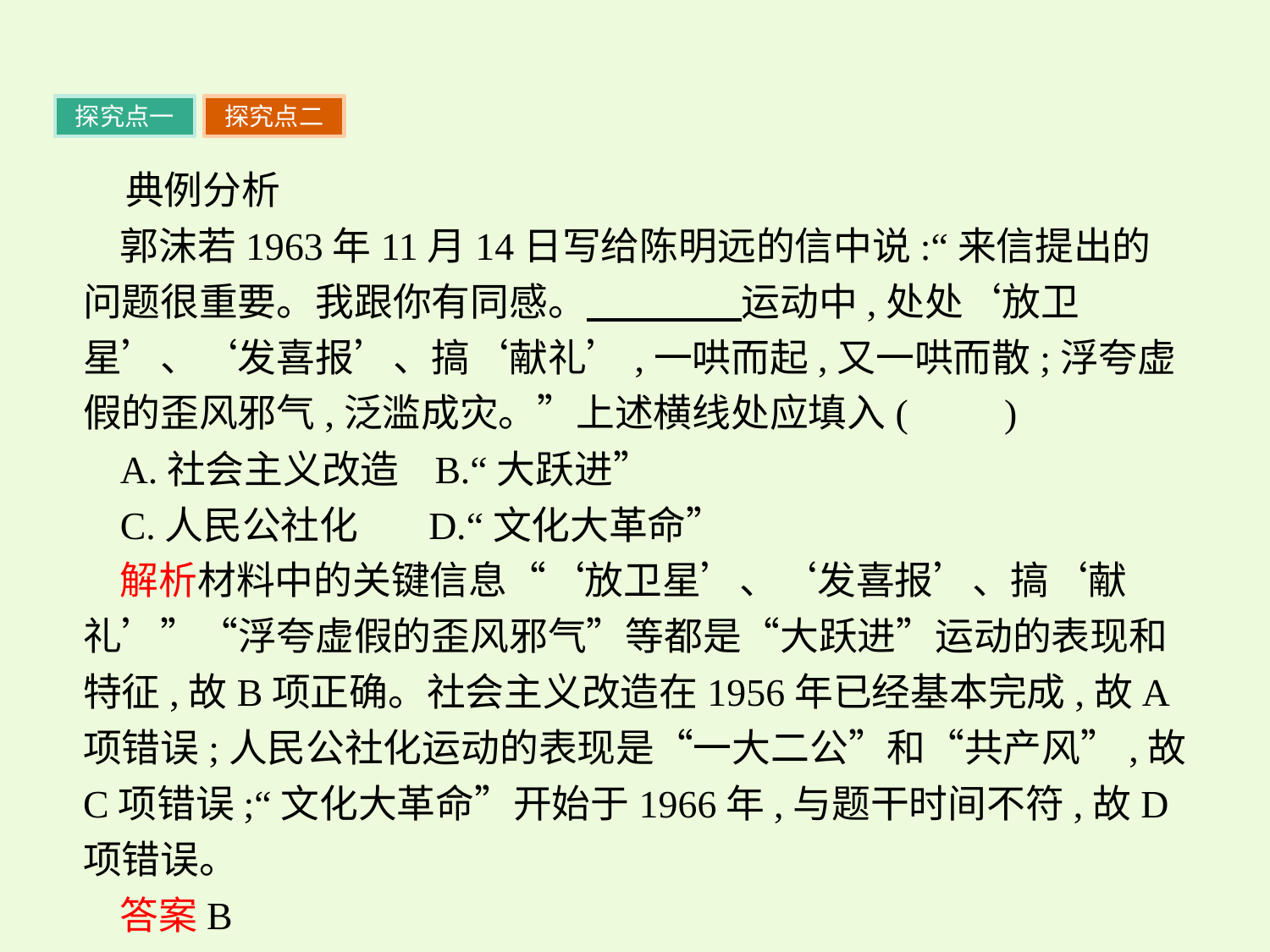

探究点一
探究点二
典例分析
郭沫若1963年11月14日写给陈明远的信中说:“来信提出的问题很重要。我跟你有同感。　　　　运动中,处处‘放卫星’、‘发喜报’、搞‘献礼’,一哄而起,又一哄而散;浮夸虚假的歪风邪气,泛滥成灾。”上述横线处应填入(　　)
A.社会主义改造   B.“大跃进”
C.人民公社化       D.“文化大革命”
解析材料中的关键信息“‘放卫星’、‘发喜报’、搞‘献礼’”“浮夸虚假的歪风邪气”等都是“大跃进”运动的表现和特征,故B项正确。社会主义改造在1956年已经基本完成,故A项错误;人民公社化运动的表现是“一大二公”和“共产风”,故C项错误;“文化大革命”开始于1966年,与题干时间不符,故D项错误。
答案B